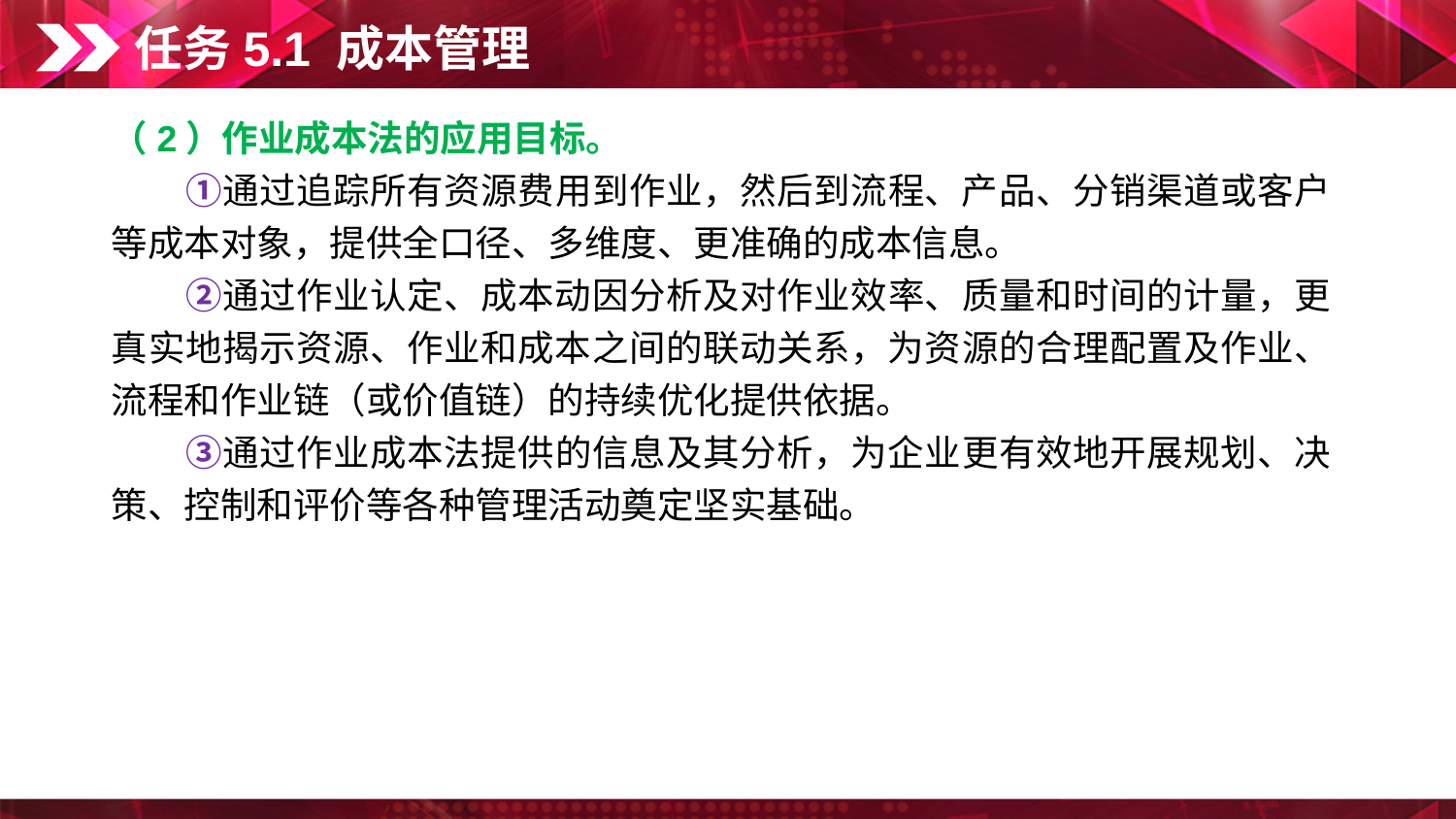

任务5.1 成本管理

（2）作业成本法的应用目标。
　　①通过追踪所有资源费用到作业，然后到流程、产品、分销渠道或客户等成本对象，提供全口径、多维度、更准确的成本信息。
　　②通过作业认定、成本动因分析及对作业效率、质量和时间的计量，更真实地揭示资源、作业和成本之间的联动关系，为资源的合理配置及作业、流程和作业链（或价值链）的持续优化提供依据。
　　③通过作业成本法提供的信息及其分析，为企业更有效地开展规划、决策、控制和评价等各种管理活动奠定坚实基础。